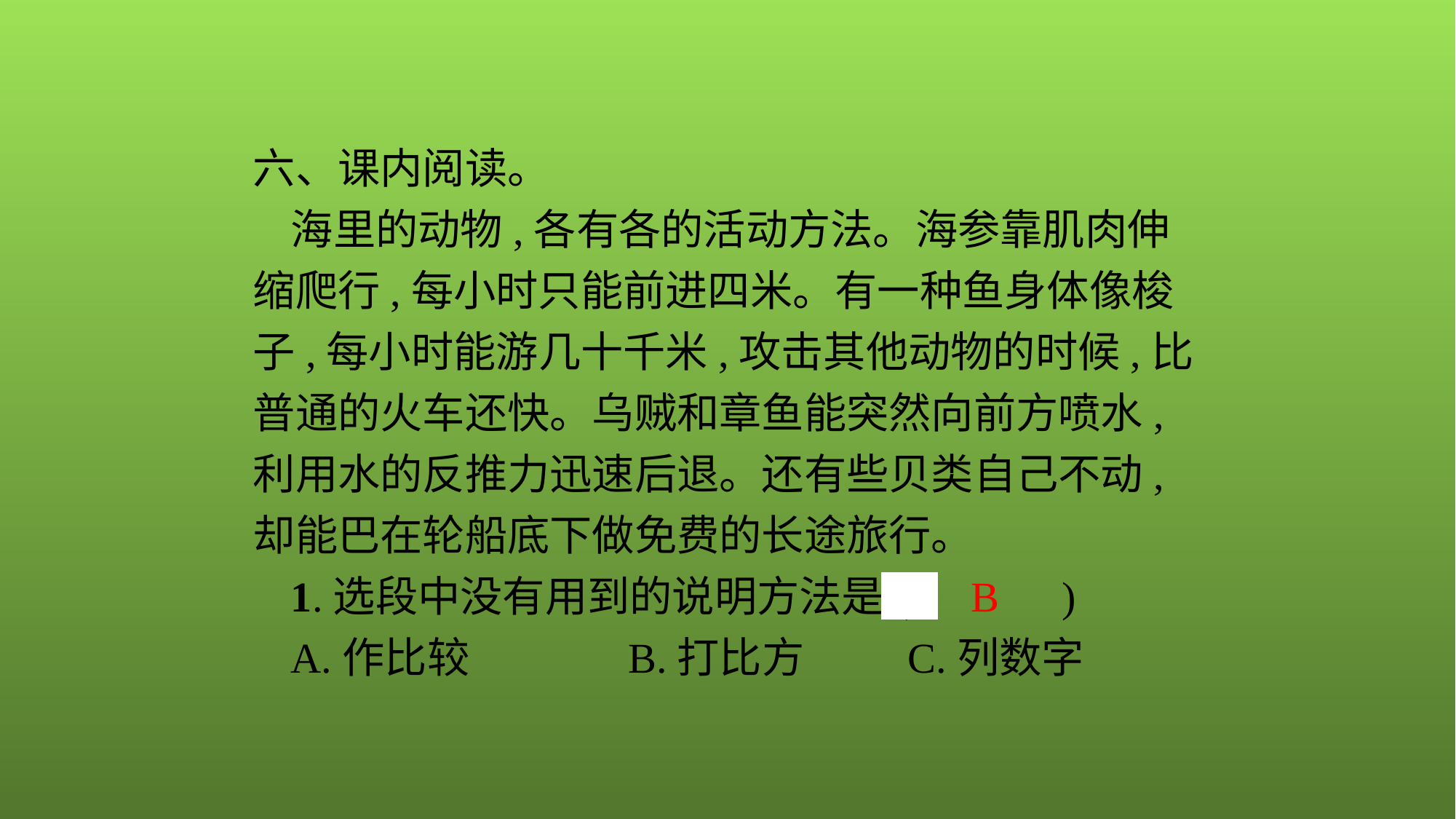

六、课内阅读。
海里的动物,各有各的活动方法。海参靠肌肉伸缩爬行,每小时只能前进四米。有一种鱼身体像梭子,每小时能游几十千米,攻击其他动物的时候,比普通的火车还快。乌贼和章鱼能突然向前方喷水,利用水的反推力迅速后退。还有些贝类自己不动,却能巴在轮船底下做免费的长途旅行。
1.选段中没有用到的说明方法是(　B　)
A.作比较　　	B.打比方　	C.列数字